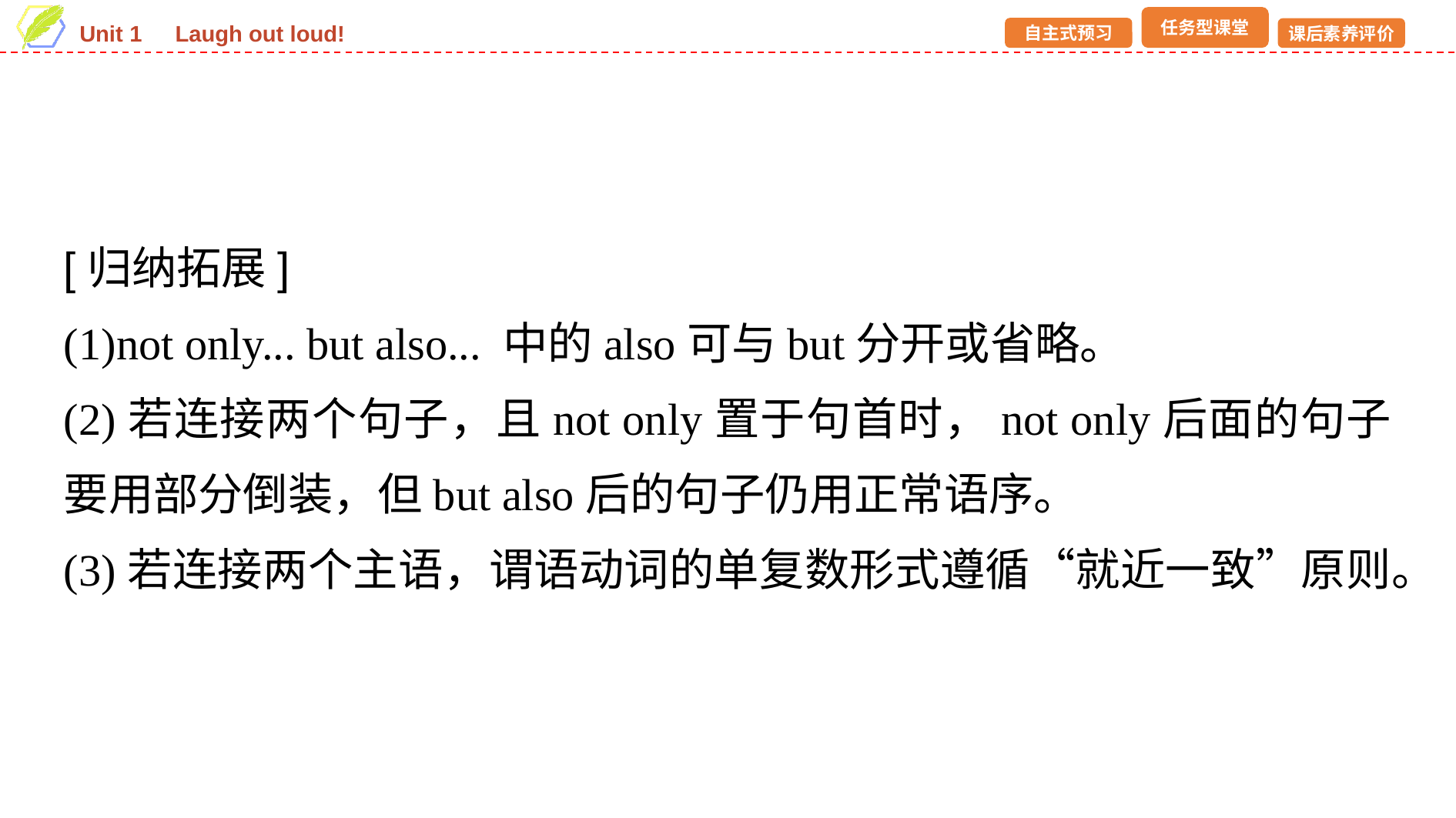

[归纳拓展]
(1)not only... but also... 中的also可与but分开或省略。
(2)若连接两个句子，且not only置于句首时，not only后面的句子要用部分倒装，但but also后的句子仍用正常语序。
(3)若连接两个主语，谓语动词的单复数形式遵循“就近一致”原则。